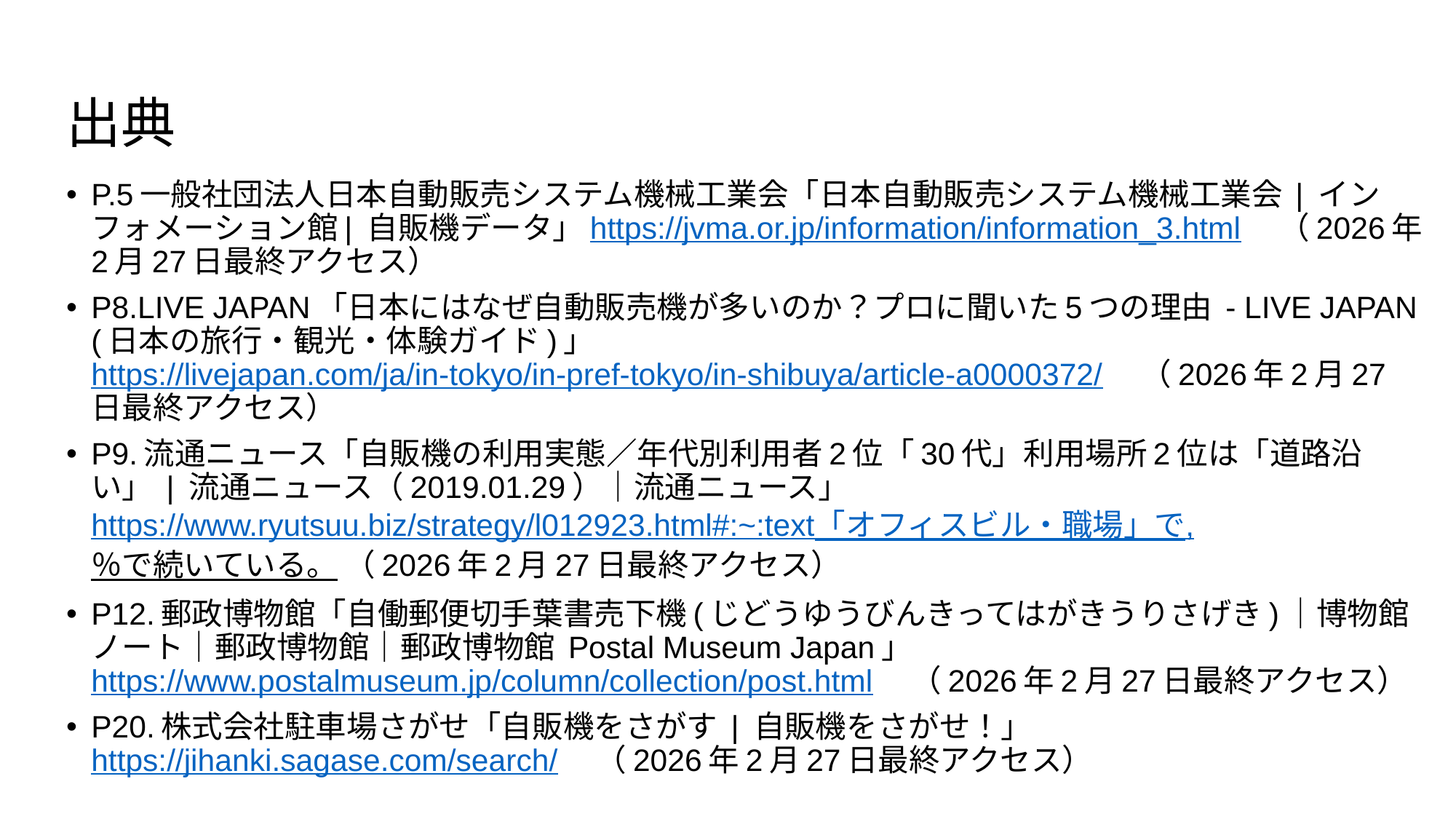

# 出典
P.5一般社団法人日本自動販売システム機械工業会「日本自動販売システム機械工業会 | インフォメーション館| 自販機データ」https://jvma.or.jp/information/information_3.html　 （2026年2月27日最終アクセス）
P8.LIVE JAPAN「日本にはなぜ自動販売機が多いのか？プロに聞いた5つの理由 - LIVE JAPAN (日本の旅行・観光・体験ガイド)」https://livejapan.com/ja/in-tokyo/in-pref-tokyo/in-shibuya/article-a0000372/　 （2026年2月27日最終アクセス）
P9.流通ニュース「自販機の利用実態／年代別利用者2位「30代」利用場所2位は「道路沿い」 | 流通ニュース（2019.01.29）｜流通ニュース」https://www.ryutsuu.biz/strategy/l012923.html#:~:text「オフィスビル・職場」で,％で続いている。 （2026年2月27日最終アクセス）
P12.郵政博物館「自働郵便切手葉書売下機(じどうゆうびんきってはがきうりさげき)｜博物館ノート｜郵政博物館｜郵政博物館 Postal Museum Japan」https://www.postalmuseum.jp/column/collection/post.html　 （2026年2月27日最終アクセス）
P20.株式会社駐車場さがせ「自販機をさがす | 自販機をさがせ！」https://jihanki.sagase.com/search/　 （2026年2月27日最終アクセス）